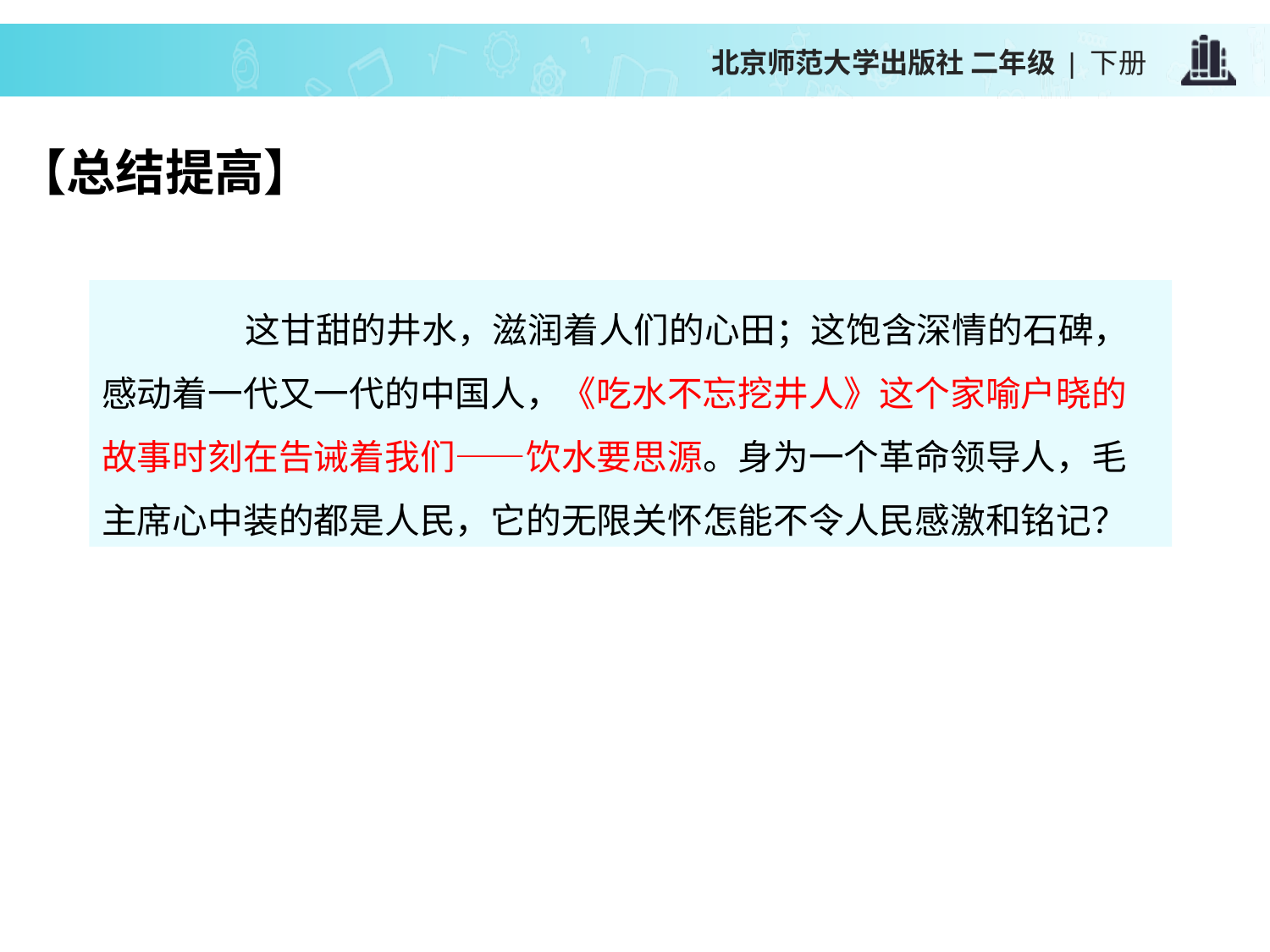

【总结提高】
	 这甘甜的井水，滋润着人们的心田；这饱含深情的石碑，感动着一代又一代的中国人，《吃水不忘挖井人》这个家喻户晓的故事时刻在告诫着我们——饮水要思源。身为一个革命领导人，毛主席心中装的都是人民，它的无限关怀怎能不令人民感激和铭记？